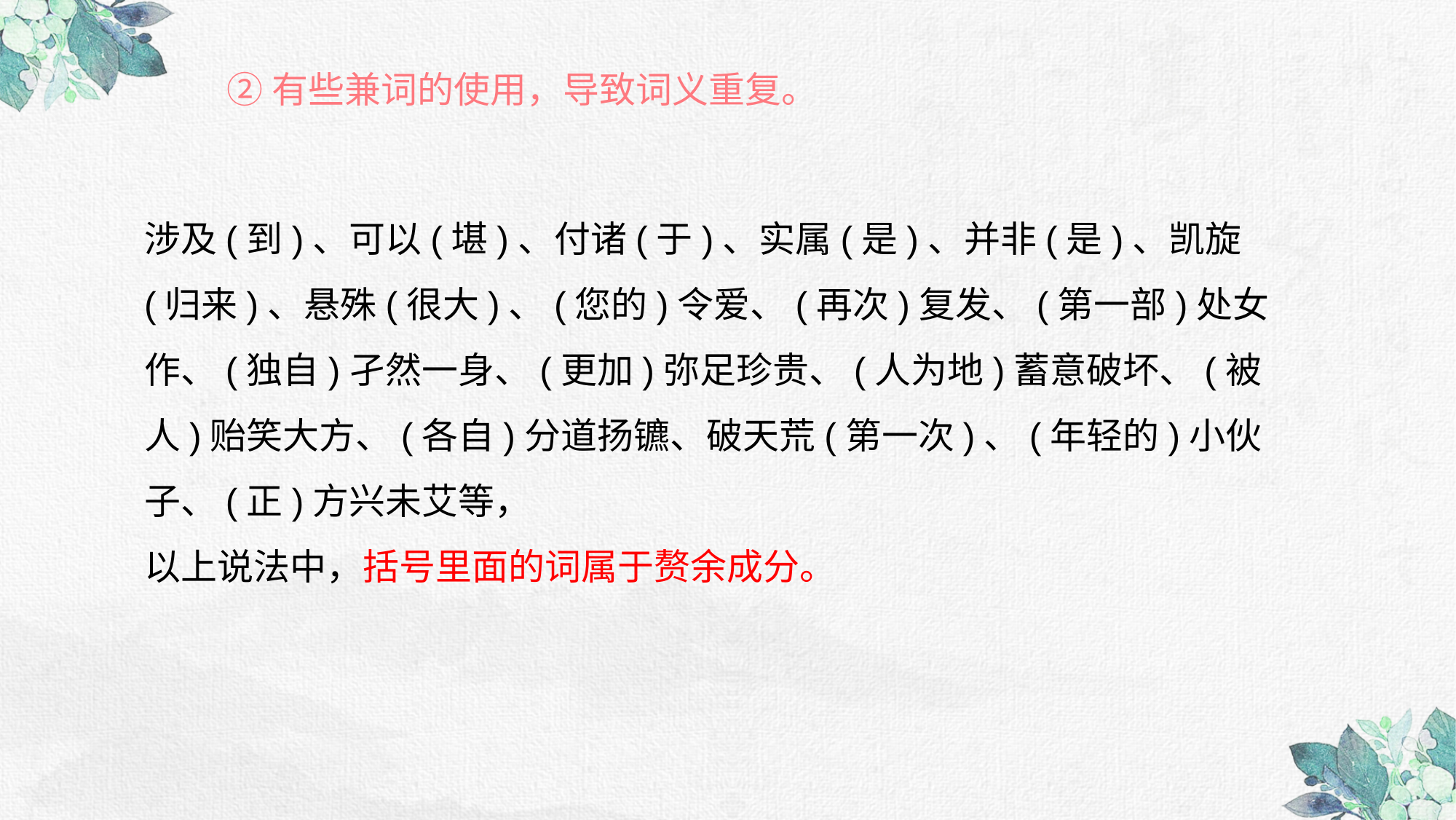

②有些兼词的使用，导致词义重复。
涉及(到)、可以(堪)、付诸(于)、实属(是)、并非(是)、凯旋(归来)、悬殊(很大)、(您的)令爱、(再次)复发、(第一部)处女作、(独自)孑然一身、(更加)弥足珍贵、(人为地)蓄意破坏、(被人)贻笑大方、(各自)分道扬镳、破天荒(第一次)、(年轻的)小伙子、(正)方兴未艾等，
以上说法中，括号里面的词属于赘余成分。